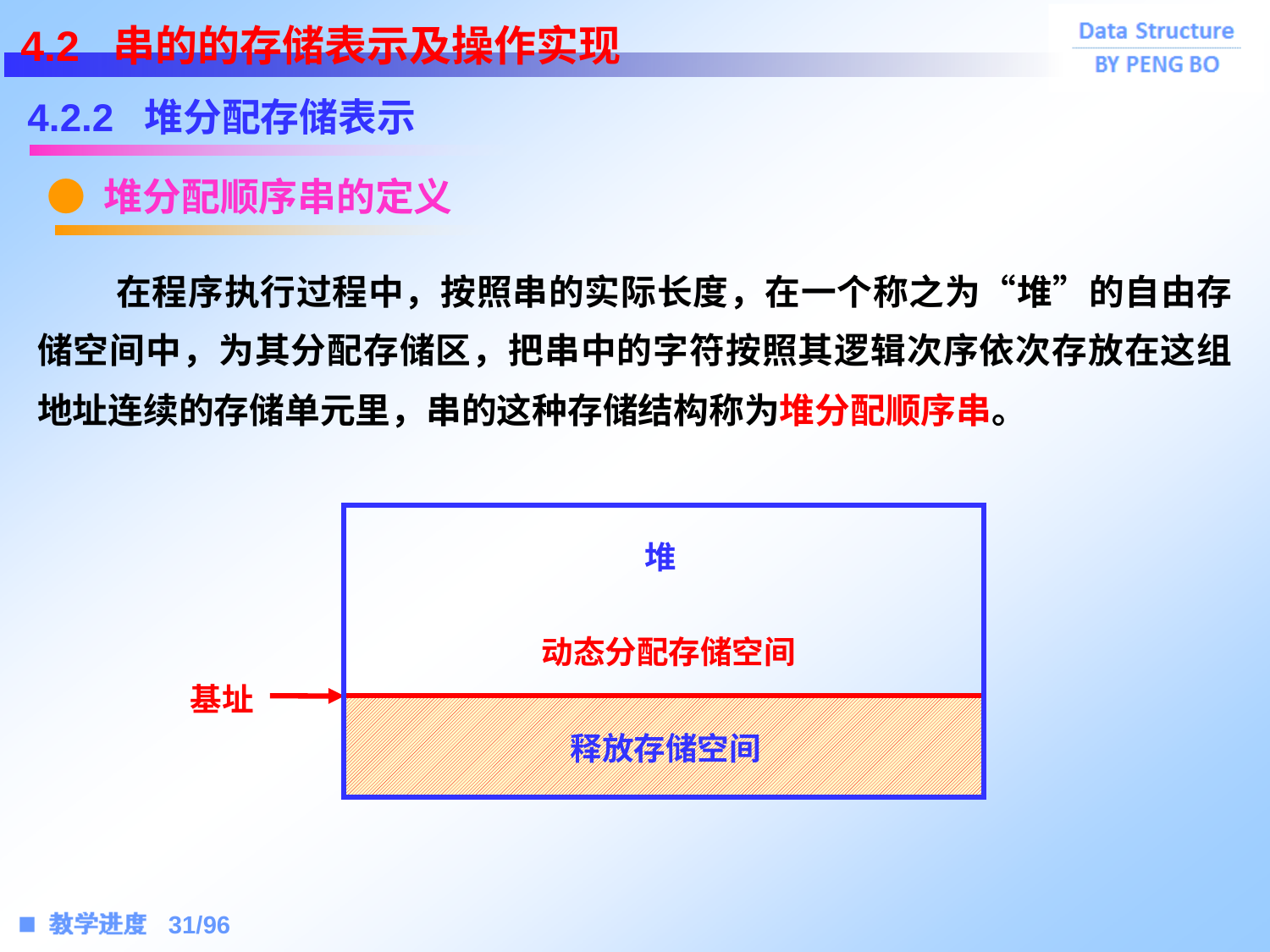

4.2  串的的存储表示及操作实现

4.2.2  堆分配存储表示

● 堆分配顺序串的定义

        在程序执行过程中，按照串的实际长度，在一个称之为“堆”的自由存储空间中，为其分配存储区，把串中的字符按照其逻辑次序依次存放在这组地址连续的存储单元里，串的这种存储结构称为堆分配顺序串。

堆
动态分配存储空间
基址

释放存储空间